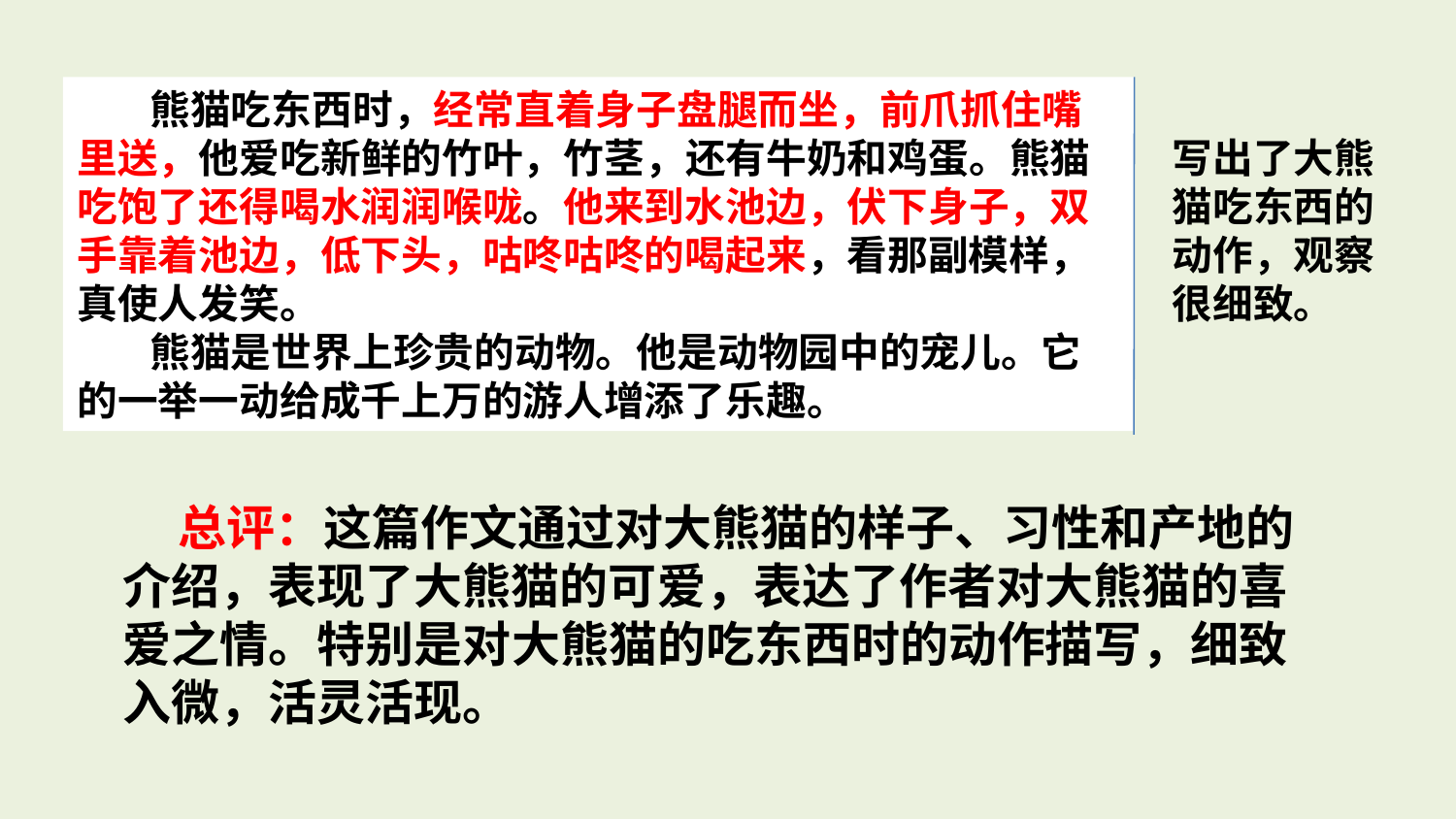

熊猫吃东西时，经常直着身子盘腿而坐，前爪抓住嘴里送，他爱吃新鲜的竹叶，竹茎，还有牛奶和鸡蛋。熊猫吃饱了还得喝水润润喉咙。他来到水池边，伏下身子，双手靠着池边，低下头，咕咚咕咚的喝起来，看那副模样，真使人发笑。
熊猫是世界上珍贵的动物。他是动物园中的宠儿。它的一举一动给成千上万的游人增添了乐趣。

写出了大熊猫吃东西的动作，观察很细致。

    总评：这篇作文通过对大熊猫的样子、习性和产地的介绍，表现了大熊猫的可爱，表达了作者对大熊猫的喜爱之情。特别是对大熊猫的吃东西时的动作描写，细致入微，活灵活现。